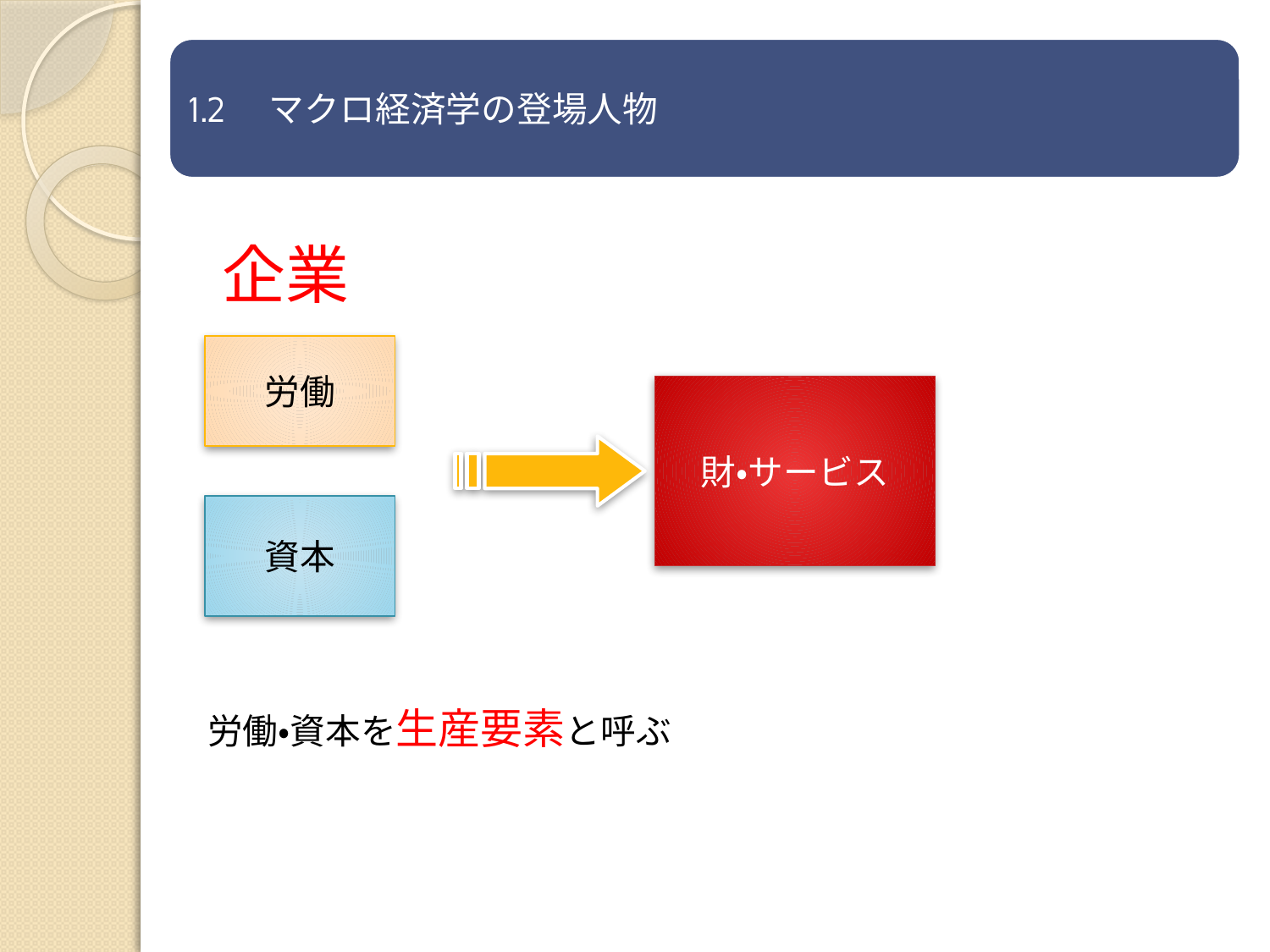

1.2　マクロ経済学の登場人物
企業

労働
財・サービス

資本
労働・資本を生産要素と呼ぶ